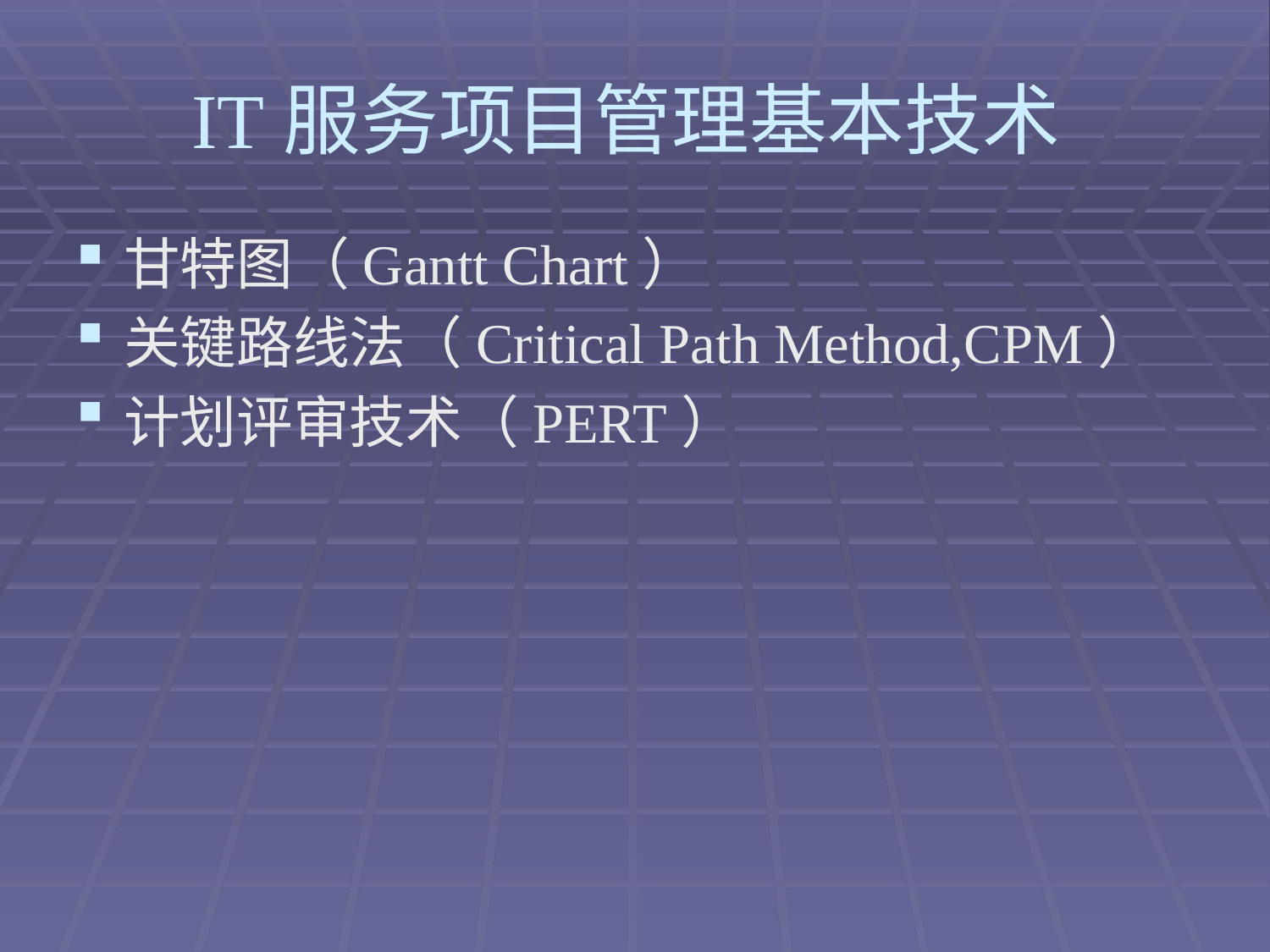

# IT服务项目管理基本技术
甘特图（Gantt Chart）
关键路线法（Critical Path Method,CPM）
计划评审技术（PERT）